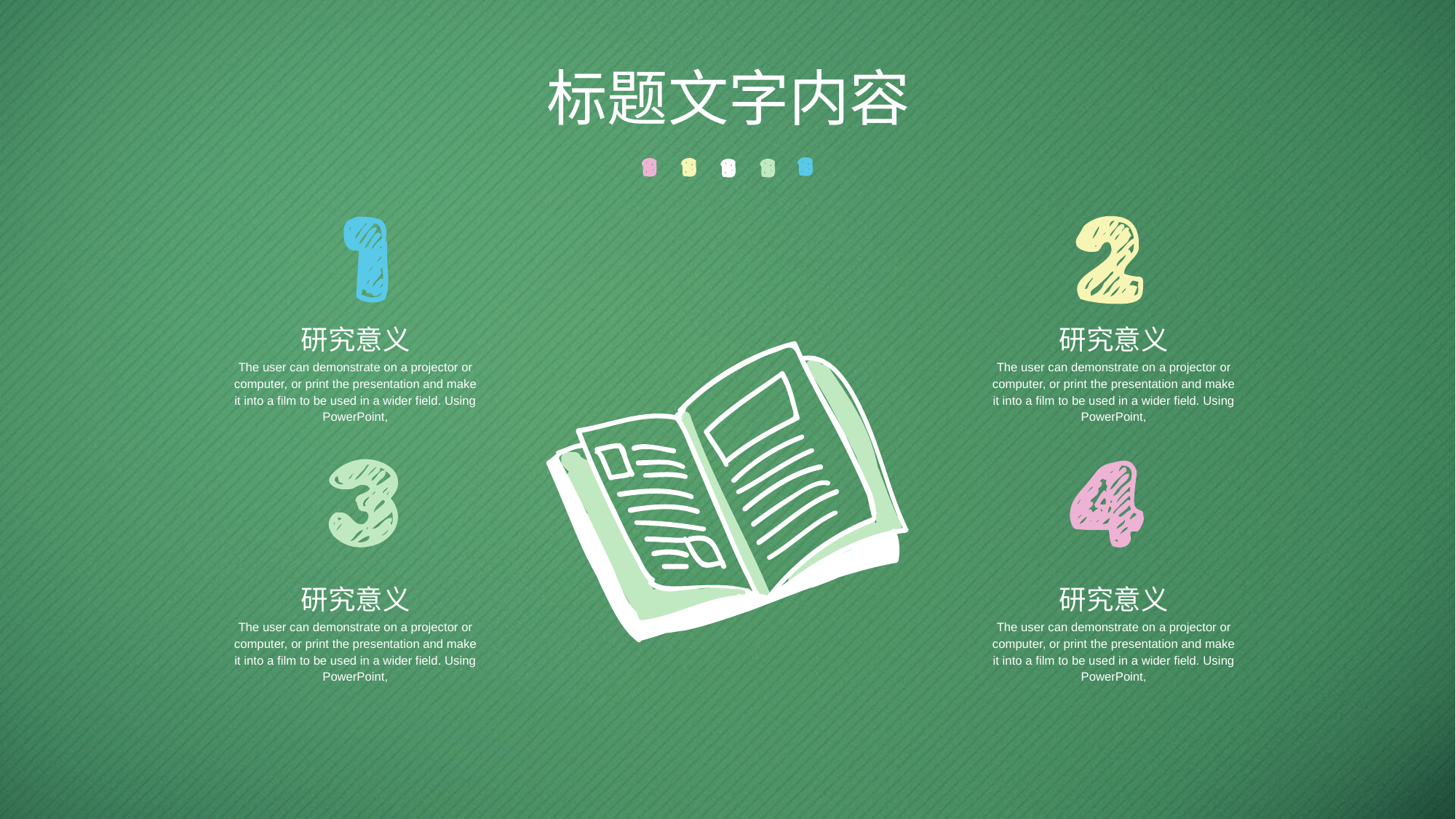

标题文字内容

研究意义
The user can demonstrate on a projector or computer, or print the presentation and make it into a film to be used in a wider field. Using PowerPoint,
研究意义
The user can demonstrate on a projector or computer, or print the presentation and make it into a film to be used in a wider field. Using PowerPoint,

研究意义
The user can demonstrate on a projector or computer, or print the presentation and make it into a film to be used in a wider field. Using PowerPoint,
研究意义
The user can demonstrate on a projector or computer, or print the presentation and make it into a film to be used in a wider field. Using PowerPoint,